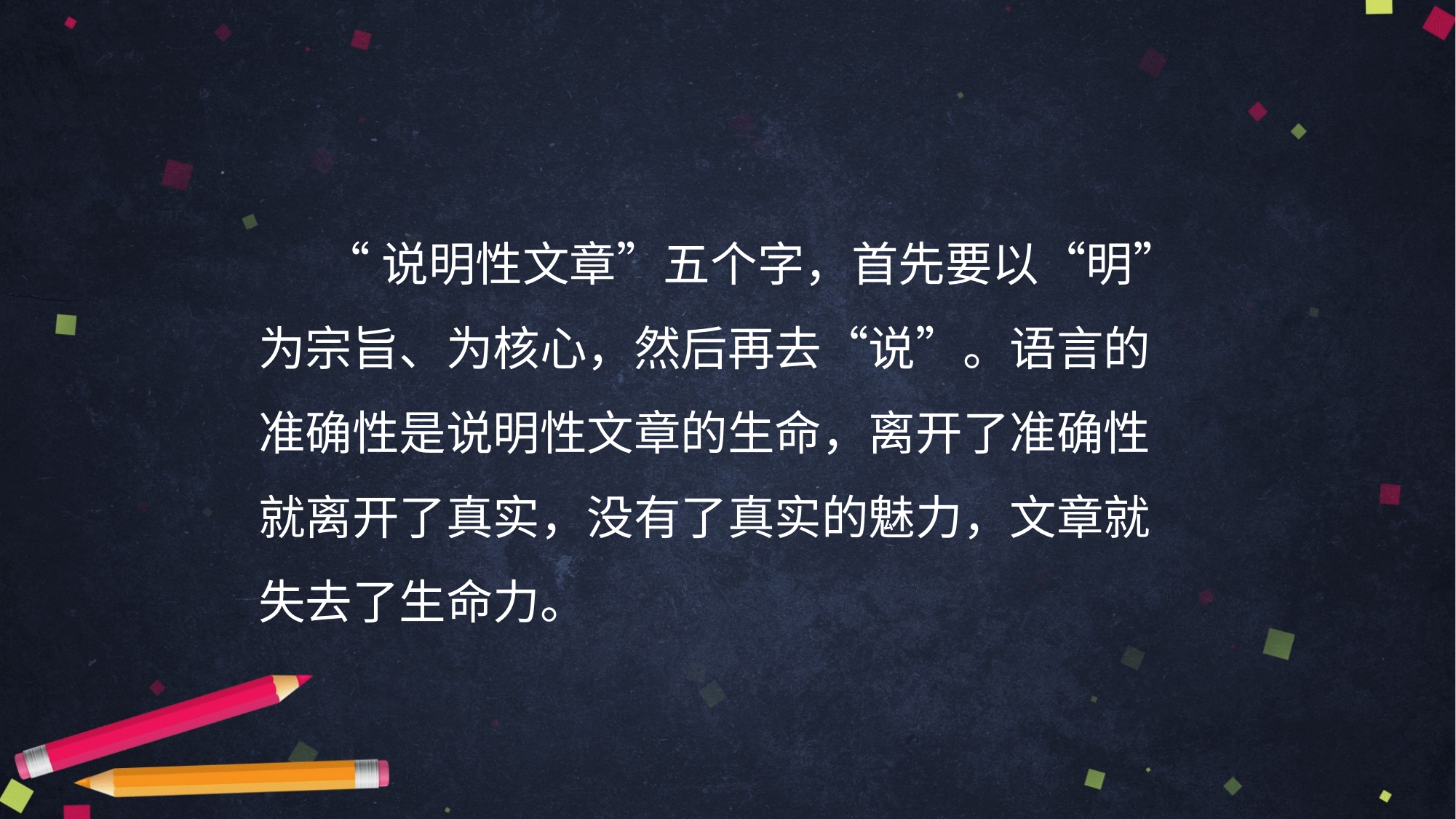

“说明性文章”五个字，首先要以“明”为宗旨、为核心，然后再去“说”。语言的准确性是说明性文章的生命，离开了准确性就离开了真实，没有了真实的魅力，文章就失去了生命力。